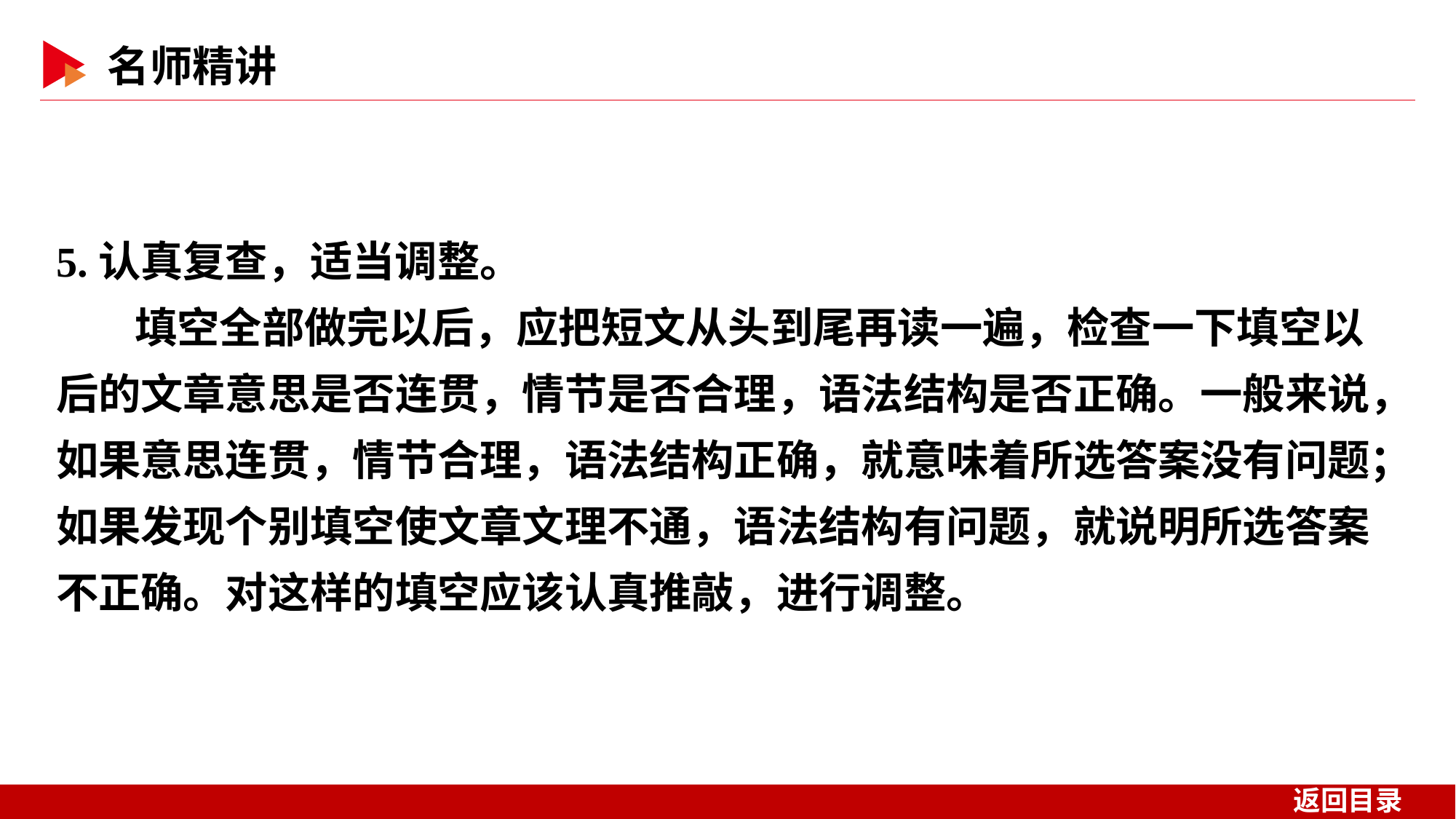

5.认真复查，适当调整。
填空全部做完以后，应把短文从头到尾再读一遍，检查一下填空以后的文章意思是否连贯，情节是否合理，语法结构是否正确。一般来说，如果意思连贯，情节合理，语法结构正确，就意味着所选答案没有问题；如果发现个别填空使文章文理不通，语法结构有问题，就说明所选答案不正确。对这样的填空应该认真推敲，进行调整。